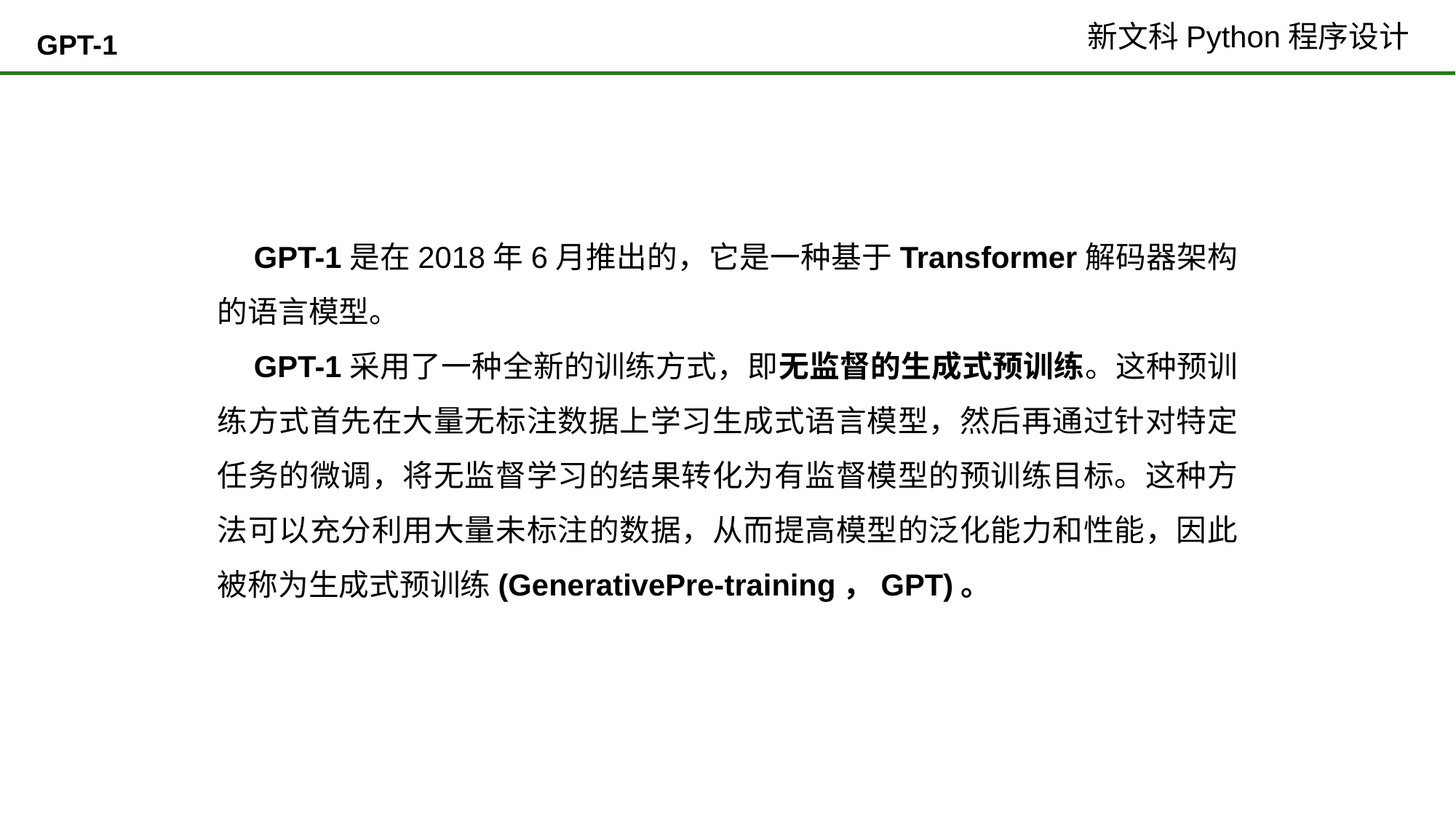

# GPT-1
GPT-1是在2018年6月推出的，它是一种基于Transformer解码器架构的语言模型。
GPT-1采用了一种全新的训练方式，即无监督的生成式预训练。这种预训练方式首先在大量无标注数据上学习生成式语言模型，然后再通过针对特定任务的微调，将无监督学习的结果转化为有监督模型的预训练目标。这种方法可以充分利用大量未标注的数据，从而提高模型的泛化能力和性能，因此被称为生成式预训练(GenerativePre-training，GPT)。